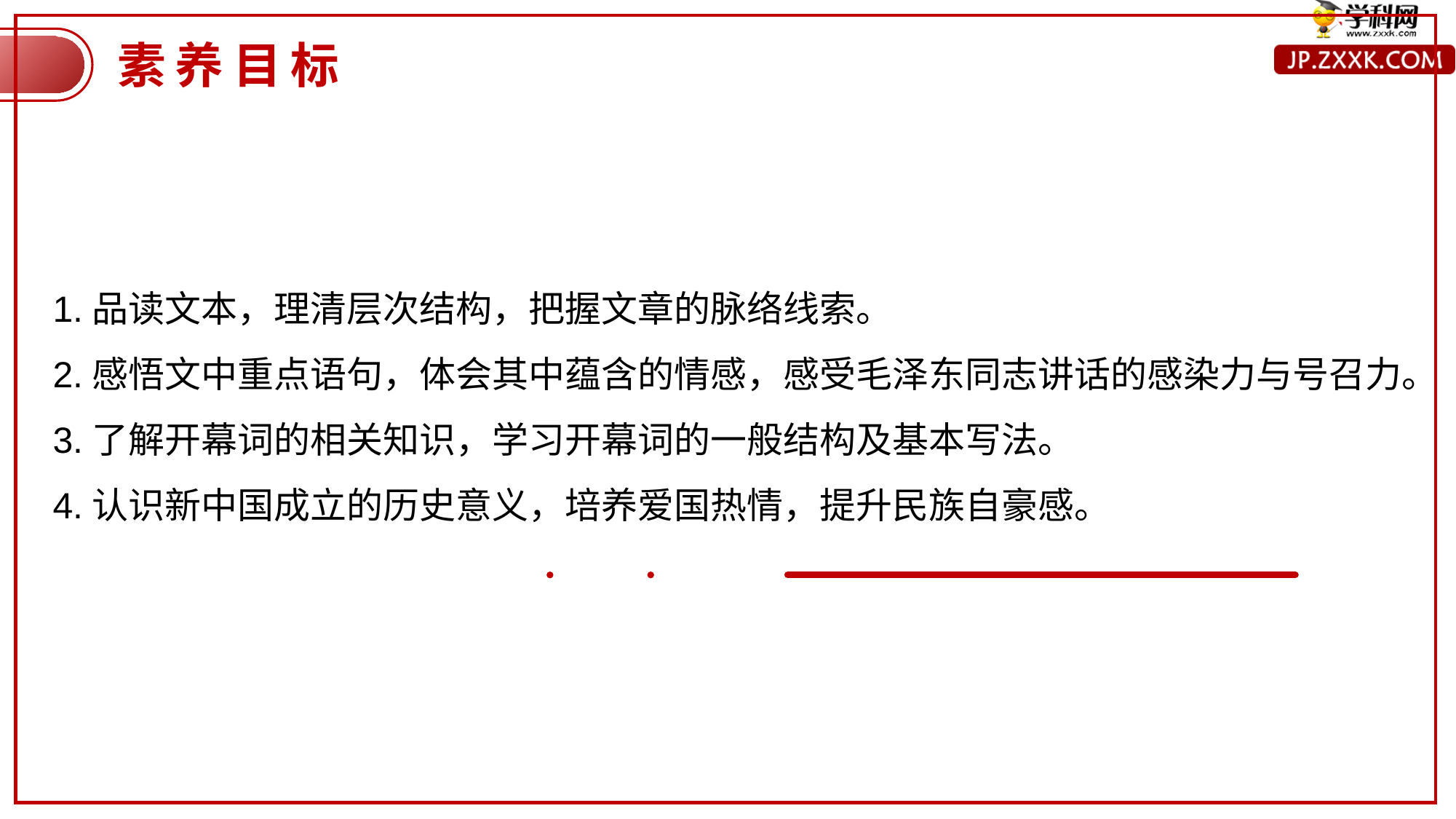

素养目标

1.品读文本，理清层次结构，把握文章的脉络线索。
2.感悟文中重点语句，体会其中蕴含的情感，感受毛泽东同志讲话的感染力与号召力。
3.了解开幕词的相关知识，学习开幕词的一般结构及基本写法。
4.认识新中国成立的历史意义，培养爱国热情，提升民族自豪感。